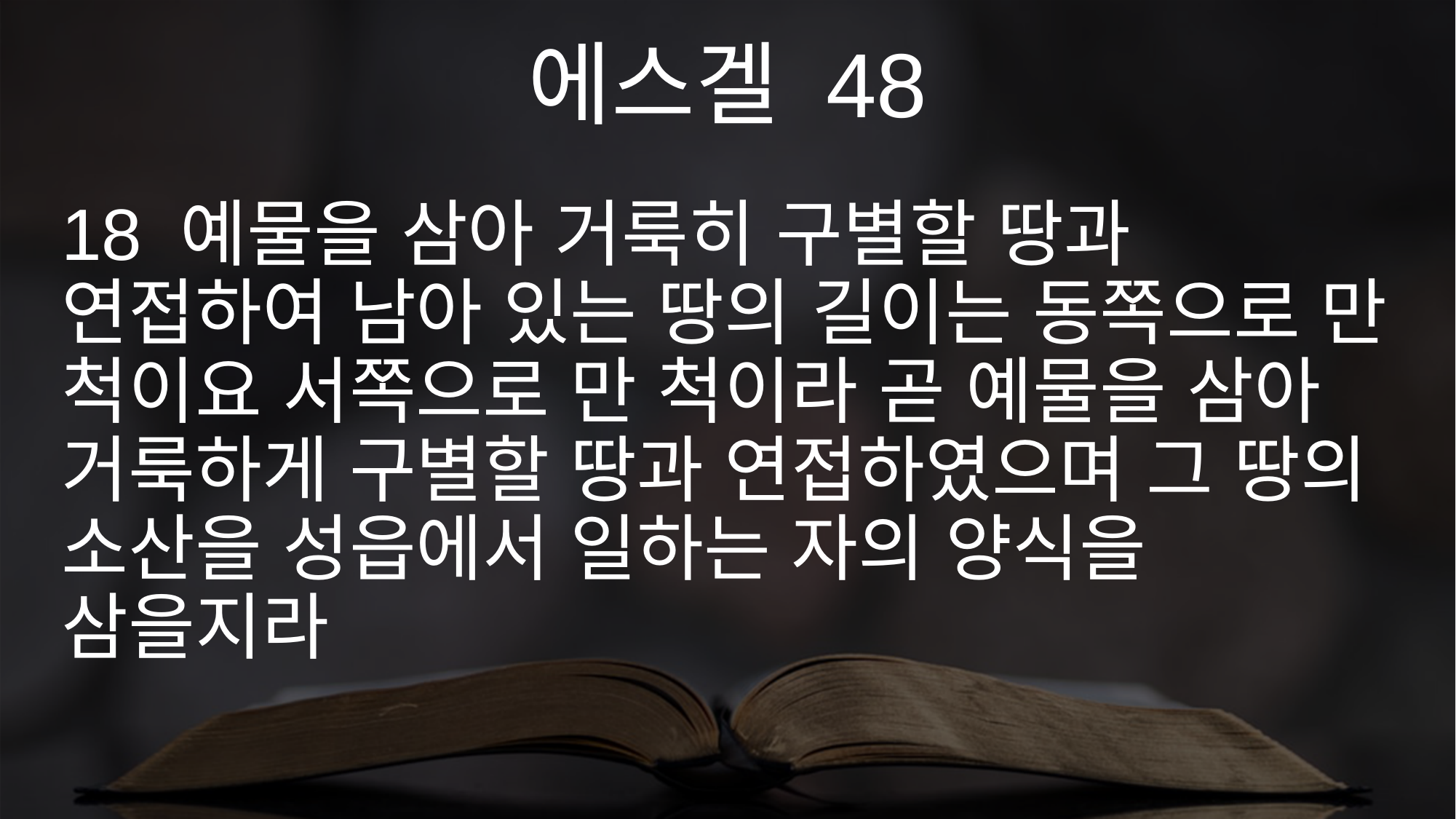

에스겔 48
18 예물을 삼아 거룩히 구별할 땅과 연접하여 남아 있는 땅의 길이는 동쪽으로 만 척이요 서쪽으로 만 척이라 곧 예물을 삼아 거룩하게 구별할 땅과 연접하였으며 그 땅의 소산을 성읍에서 일하는 자의 양식을 삼을지라